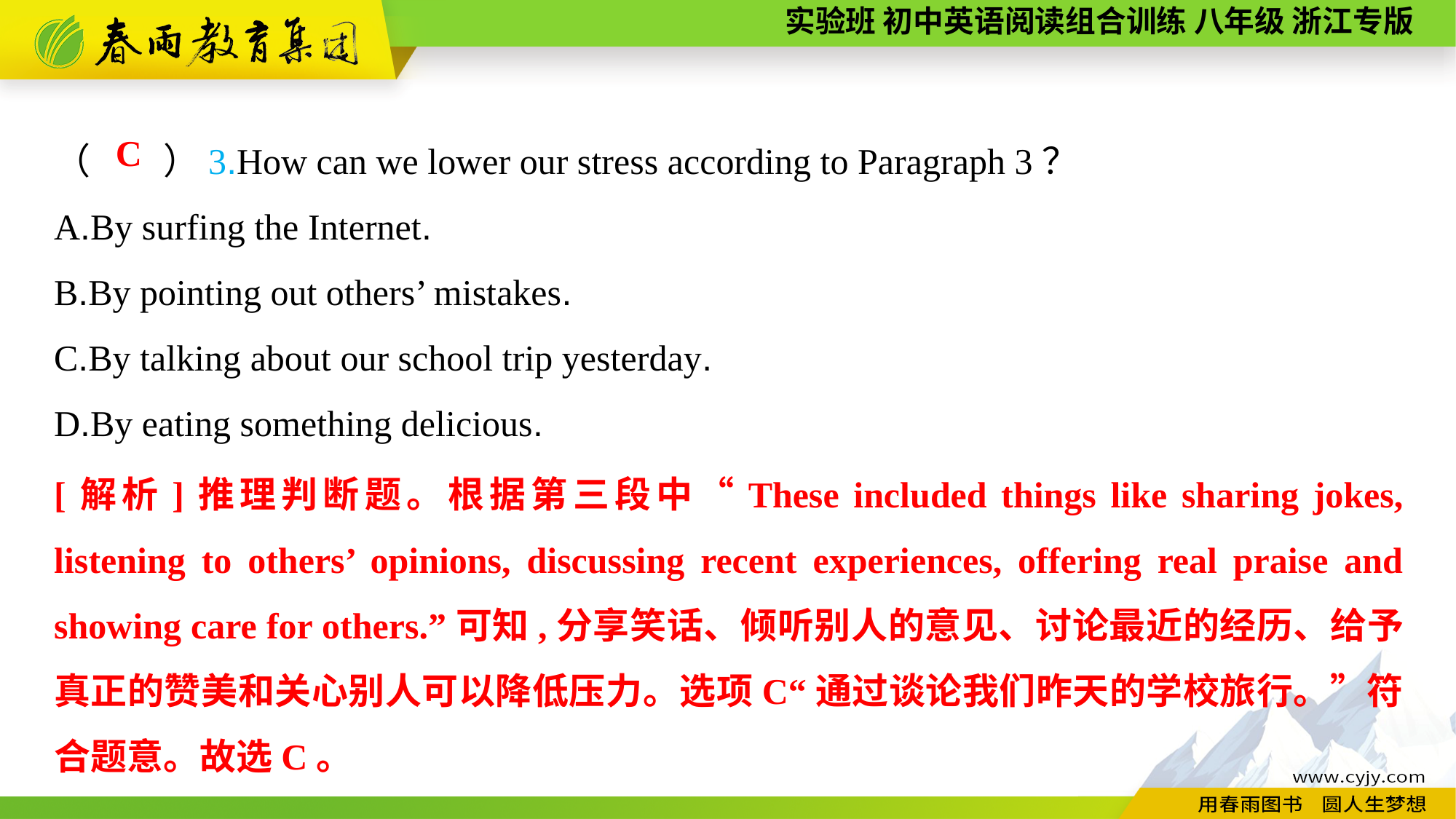

（　　）3.How can we lower our stress according to Paragraph 3？
A.By surfing the Internet.
B.By pointing out others’ mistakes.
C.By talking about our school trip yesterday.
D.By eating something delicious.
C
[解析]推理判断题。根据第三段中“These included things like sharing jokes, listening to others’ opinions, discussing recent experiences, offering real praise and showing care for others.”可知,分享笑话、倾听别人的意见、讨论最近的经历、给予真正的赞美和关心别人可以降低压力。选项C“通过谈论我们昨天的学校旅行。”符合题意。故选C。